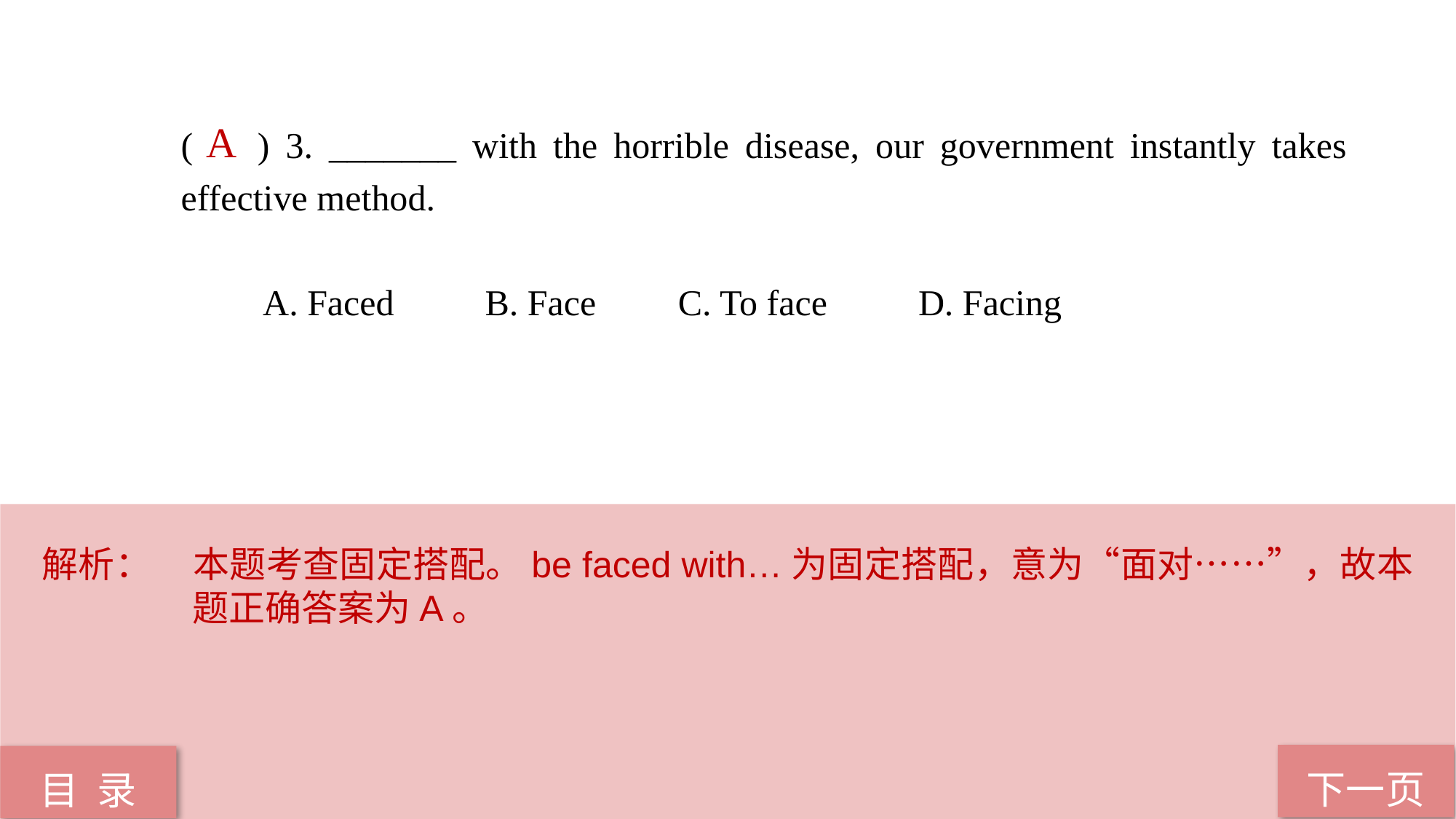

(    ) 3. _______ with the horrible disease, our government instantly takes 	effective method.

         A. Faced          B. Face         C. To face          D. Facing
A
解析：	本题考查固定搭配。be faced with…为固定搭配，意为“面对……”，故本题正确答案为A。